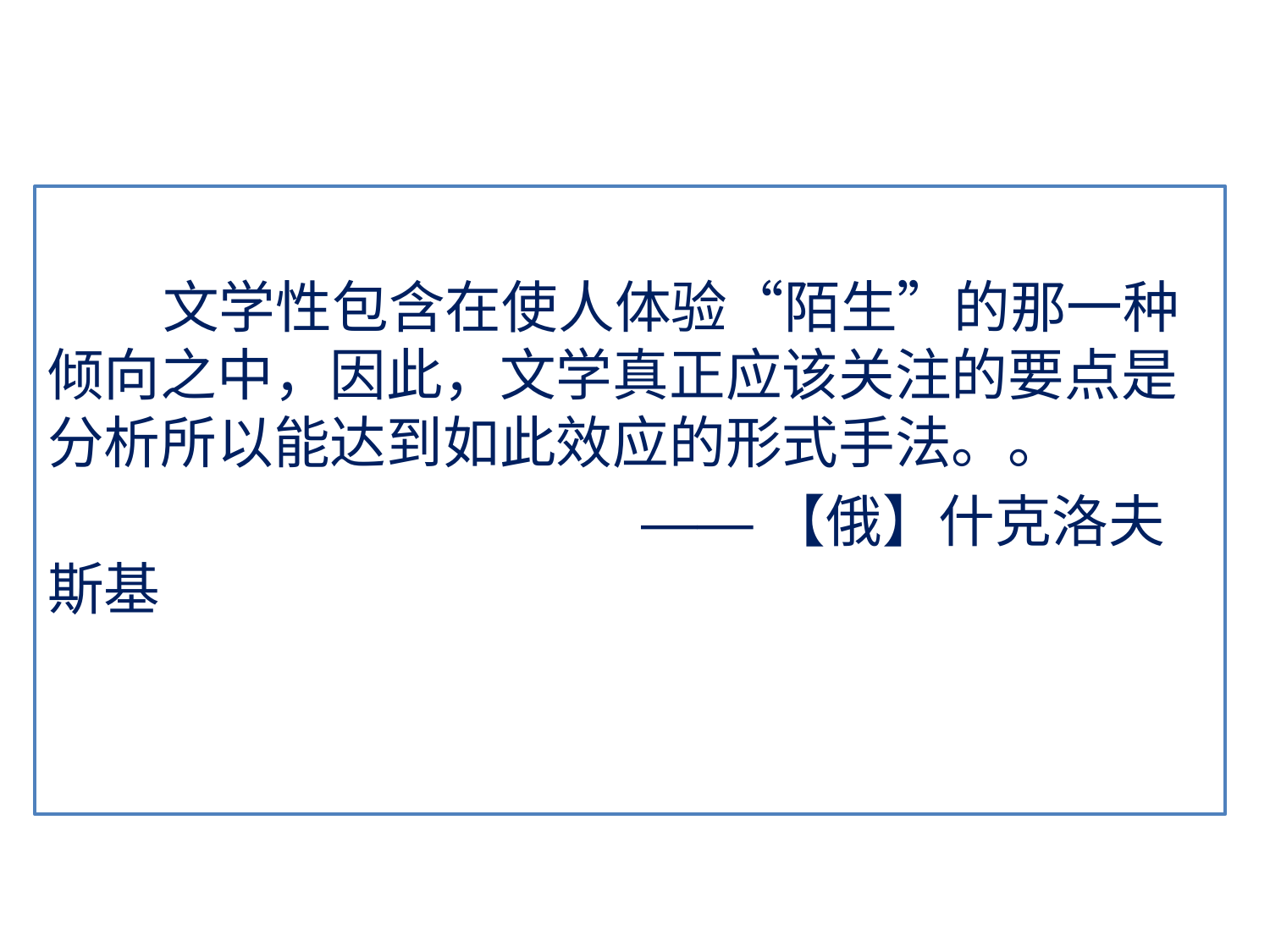

文学性包含在使人体验“陌生”的那一种倾向之中，因此，文学真正应该关注的要点是分析所以能达到如此效应的形式手法。。
                                      ——【俄】什克洛夫斯基